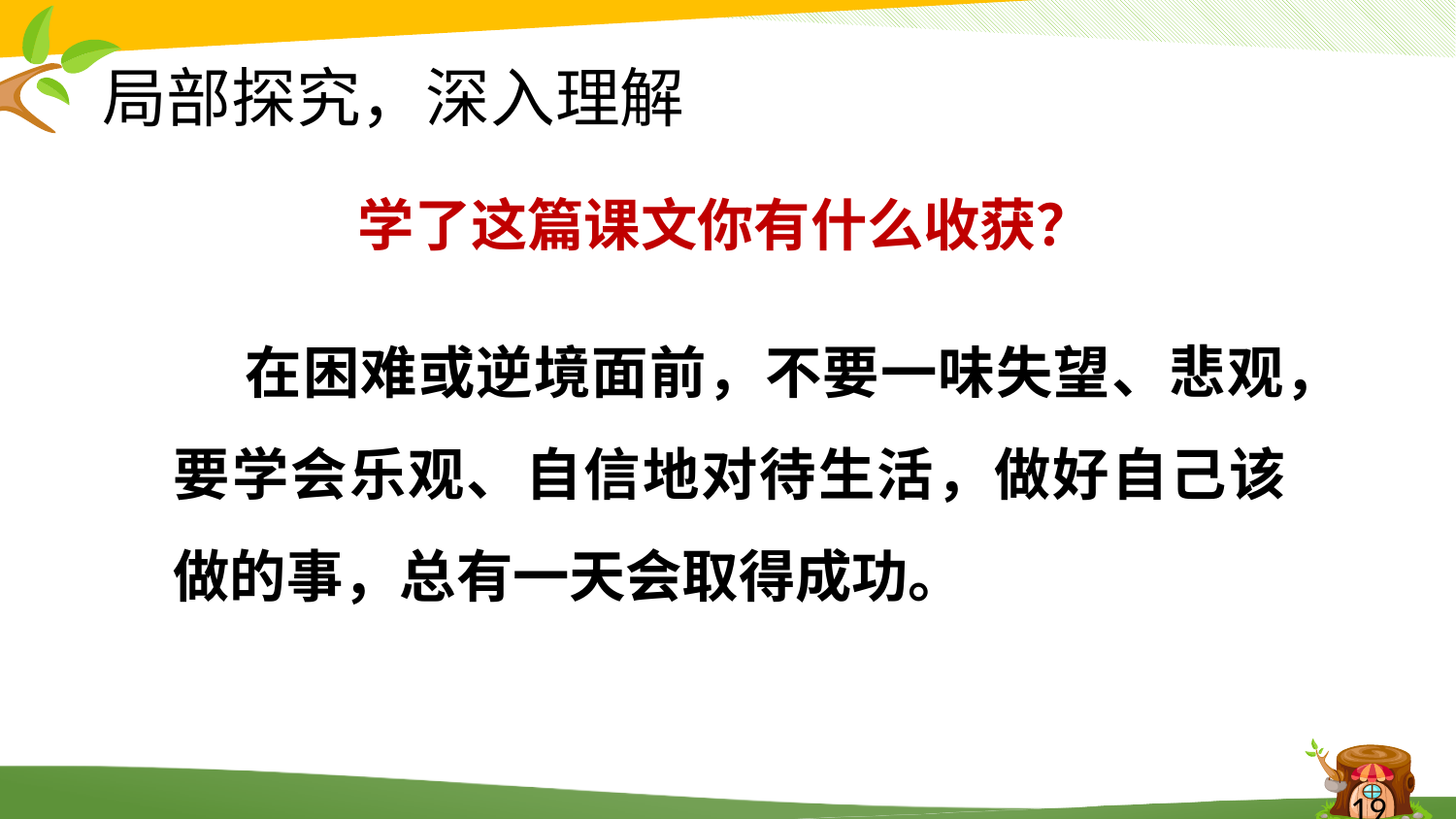

# 局部探究，深入理解
学了这篇课文你有什么收获？
    在困难或逆境面前，不要一味失望、悲观，要学会乐观、自信地对待生活，做好自己该做的事，总有一天会取得成功。